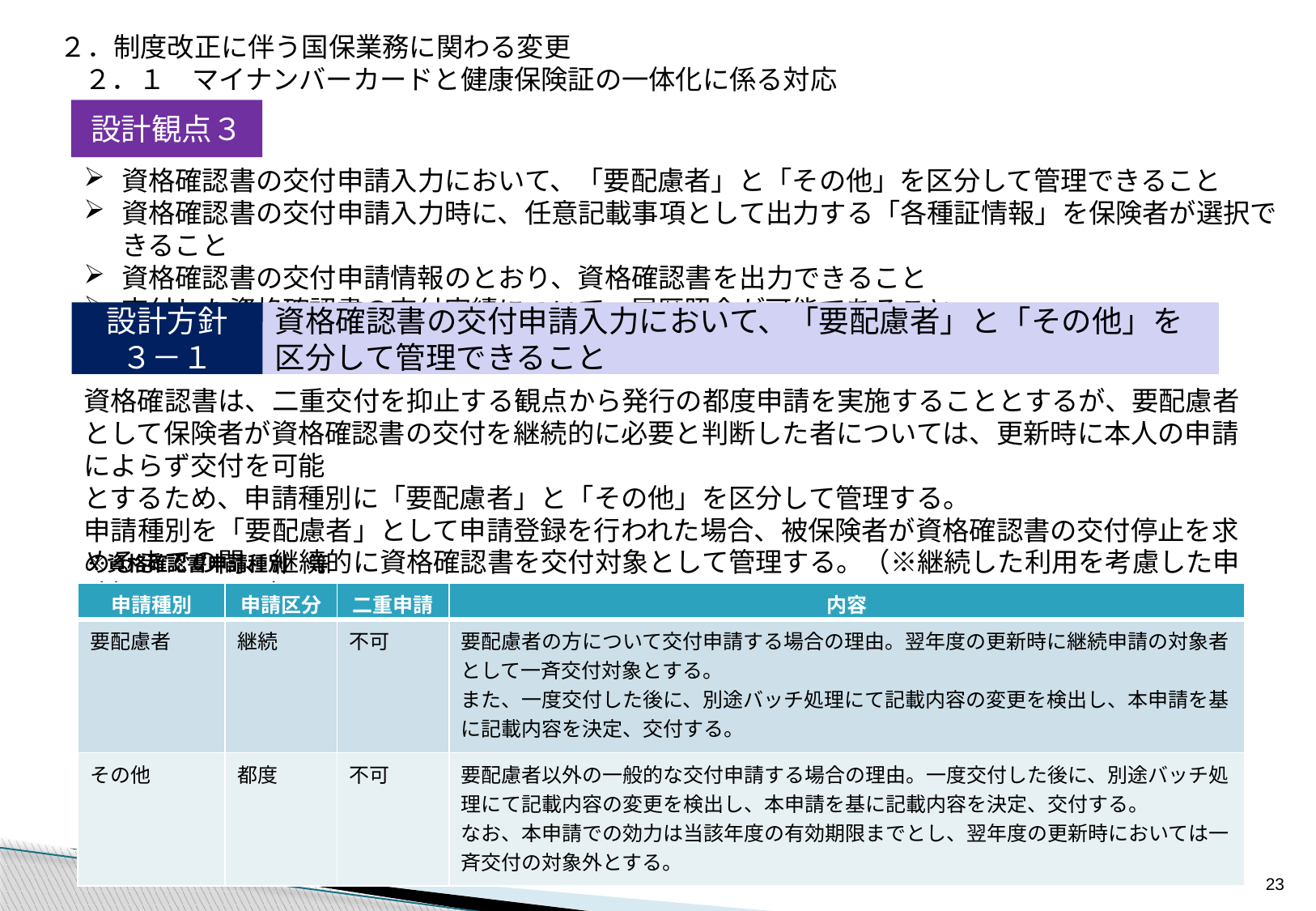

２．制度改正に伴う国保業務に関わる変更
２．１　マイナンバーカードと健康保険証の一体化に係る対応
設計観点３
資格確認書の交付申請入力において、「要配慮者」と「その他」を区分して管理できること
資格確認書の交付申請入力時に、任意記載事項として出力する「各種証情報」を保険者が選択できること
資格確認書の交付申請情報のとおり、資格確認書を出力できること
交付した資格確認書の交付実績について、履歴照会が可能であること
設計方針
３－１
資格確認書の交付申請入力において、「要配慮者」と「その他」を区分して管理できること
資格確認書は、二重交付を抑止する観点から発行の都度申請を実施することとするが、要配慮者として保険者が資格確認書の交付を継続的に必要と判断した者については、更新時に本人の申請によらず交付を可能
とするため、申請種別に「要配慮者」と「その他」を区分して管理する。
申請種別を「要配慮者」として申請登録を行われた場合、被保険者が資格確認書の交付停止を求めるまでの間、継続的に資格確認書を交付対象として管理する。（※継続した利用を考慮した申請扱いとする。）
　※資格確認書申請種別　等
| 申請種別 | 申請区分 | 二重申請 | 内容 |
| --- | --- | --- | --- |
| 要配慮者 | 継続 | 不可 | 要配慮者の方について交付申請する場合の理由。翌年度の更新時に継続申請の対象者として一斉交付対象とする。 また、一度交付した後に、別途バッチ処理にて記載内容の変更を検出し、本申請を基に記載内容を決定、交付する。 |
| その他 | 都度 | 不可 | 要配慮者以外の一般的な交付申請する場合の理由。一度交付した後に、別途バッチ処理にて記載内容の変更を検出し、本申請を基に記載内容を決定、交付する。 なお、本申請での効力は当該年度の有効期限までとし、翌年度の更新時においては一斉交付の対象外とする。 |
23